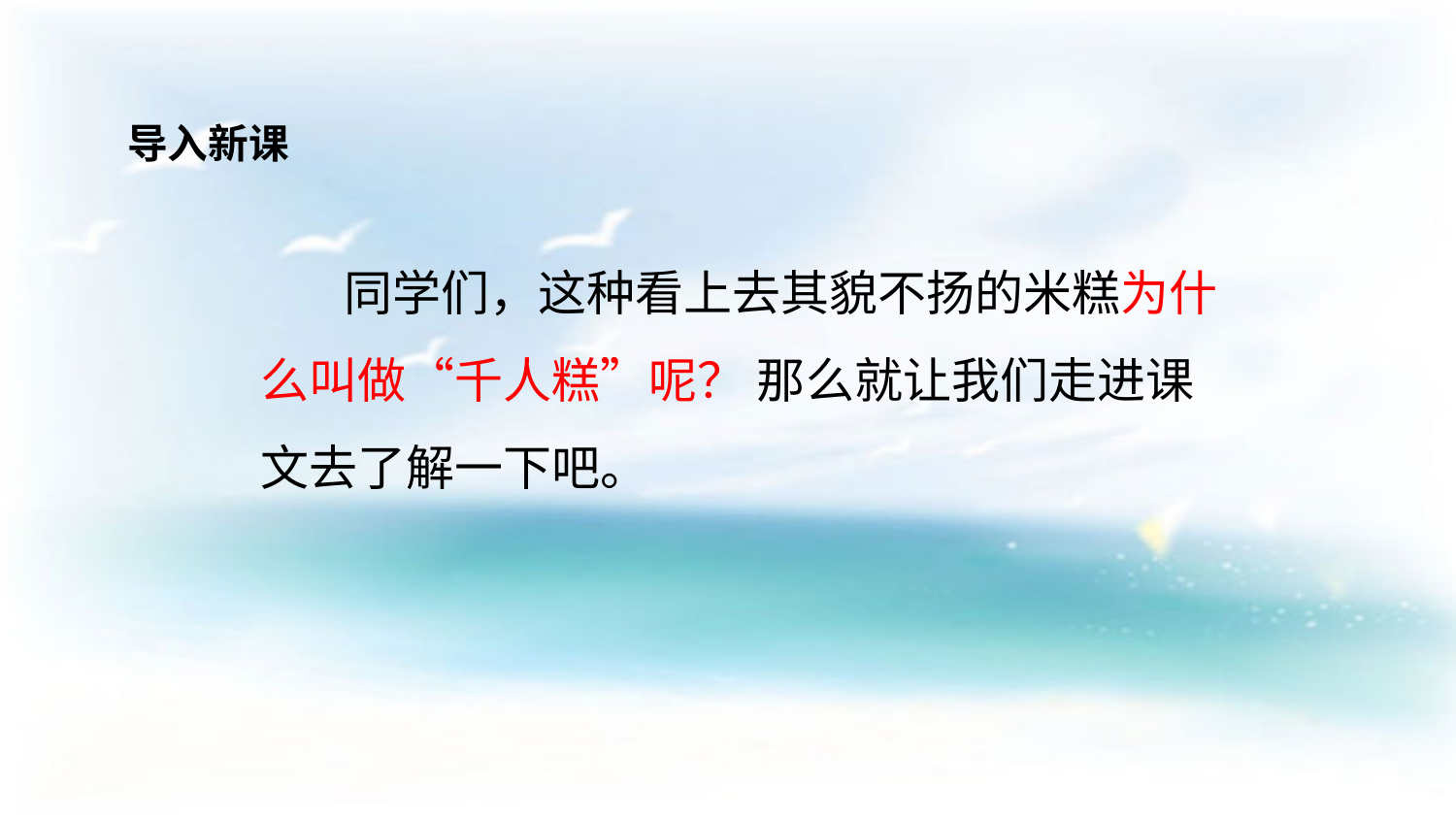

导入新课
         同学们，这种看上去其貌不扬的米糕为什么叫做“千人糕”呢？ 那么就让我们走进课文去了解一下吧。